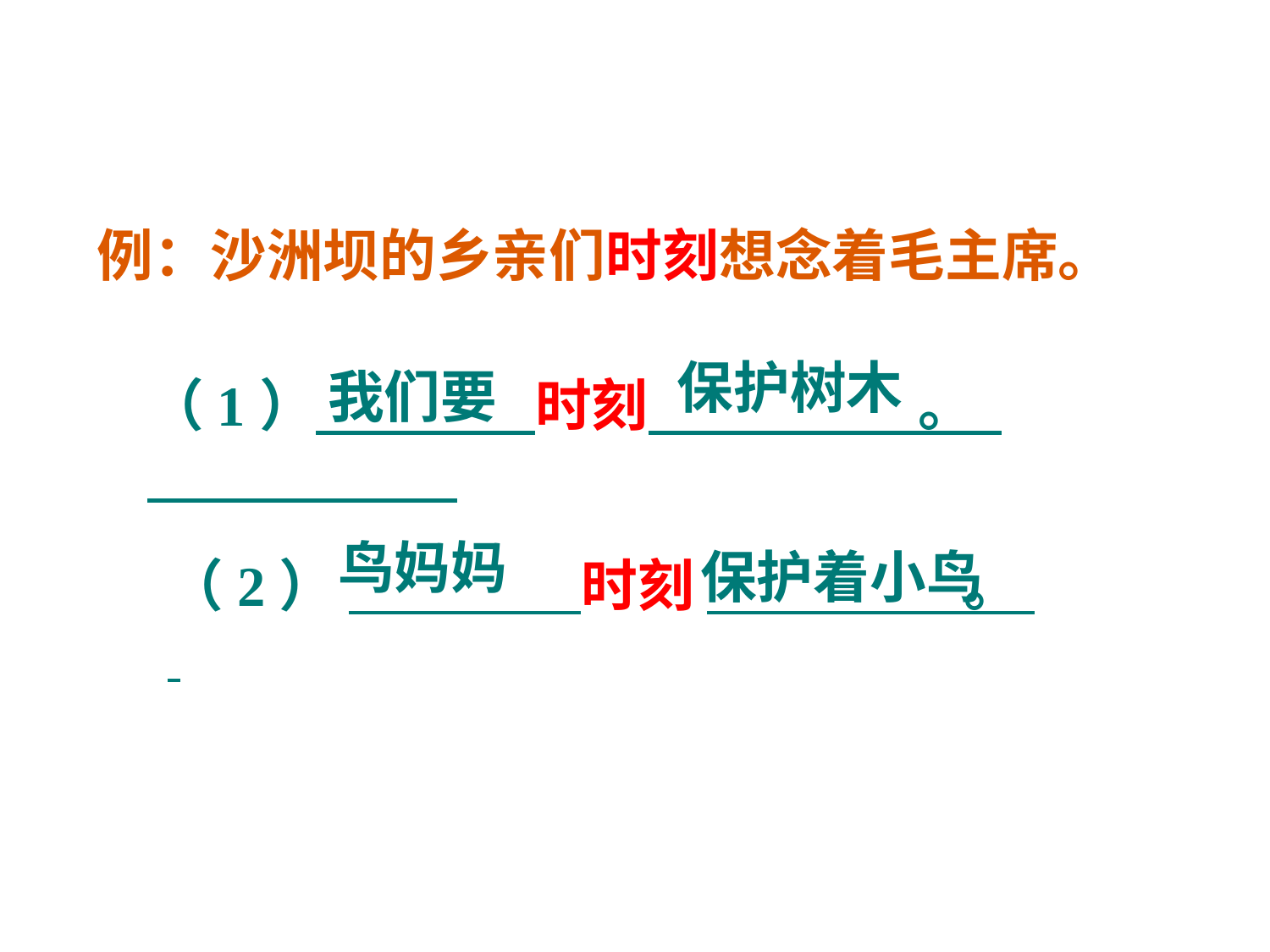

#
例：沙洲坝的乡亲们时刻想念着毛主席。

保护树木
我们要
（1）                 时刻                     。
鸟妈妈
保护着小鸟
（2）                   时刻                     。